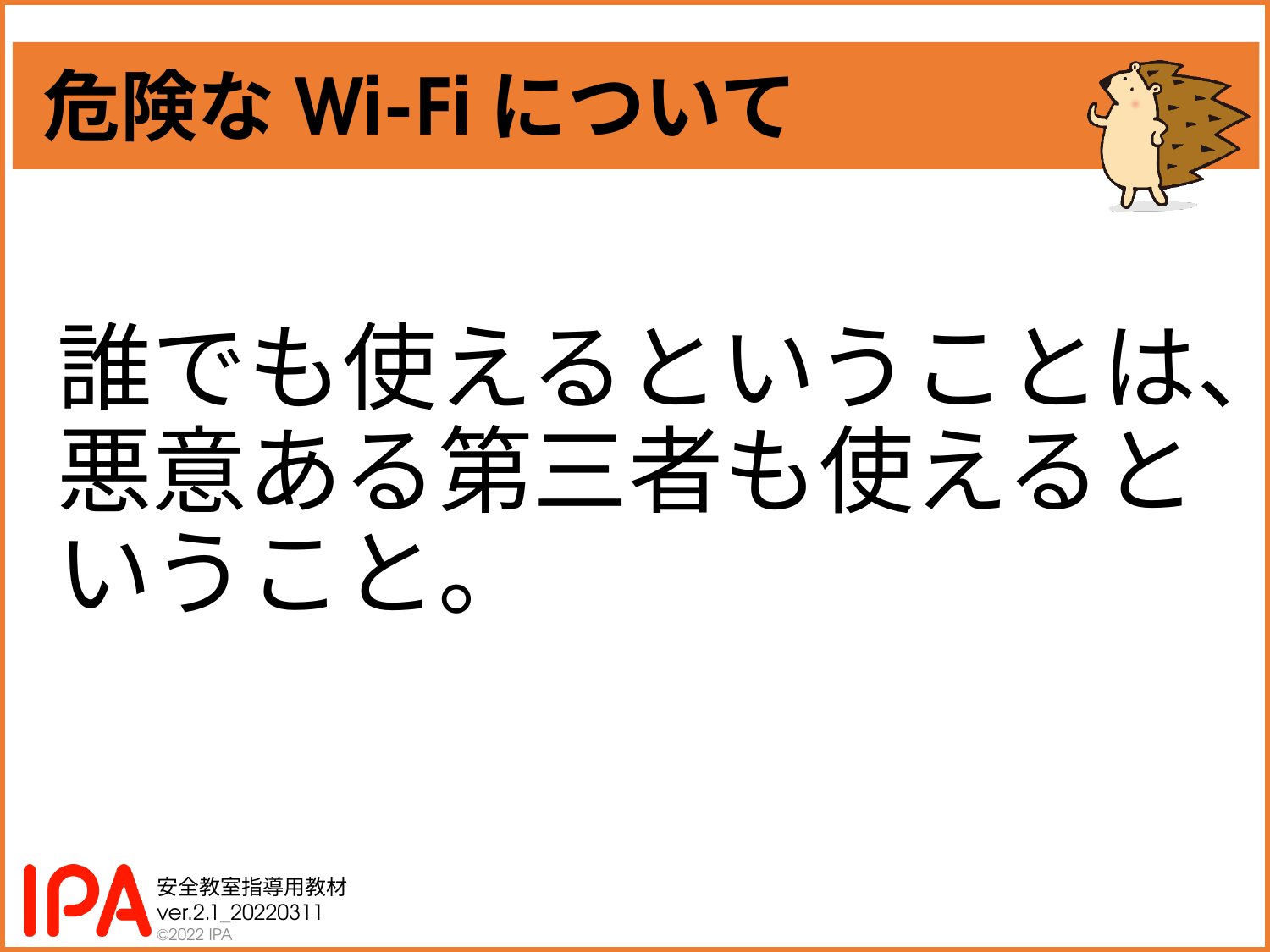

# 危険なWi-Fiについて
誰でも使えるということは、悪意ある第三者も使えるということ。